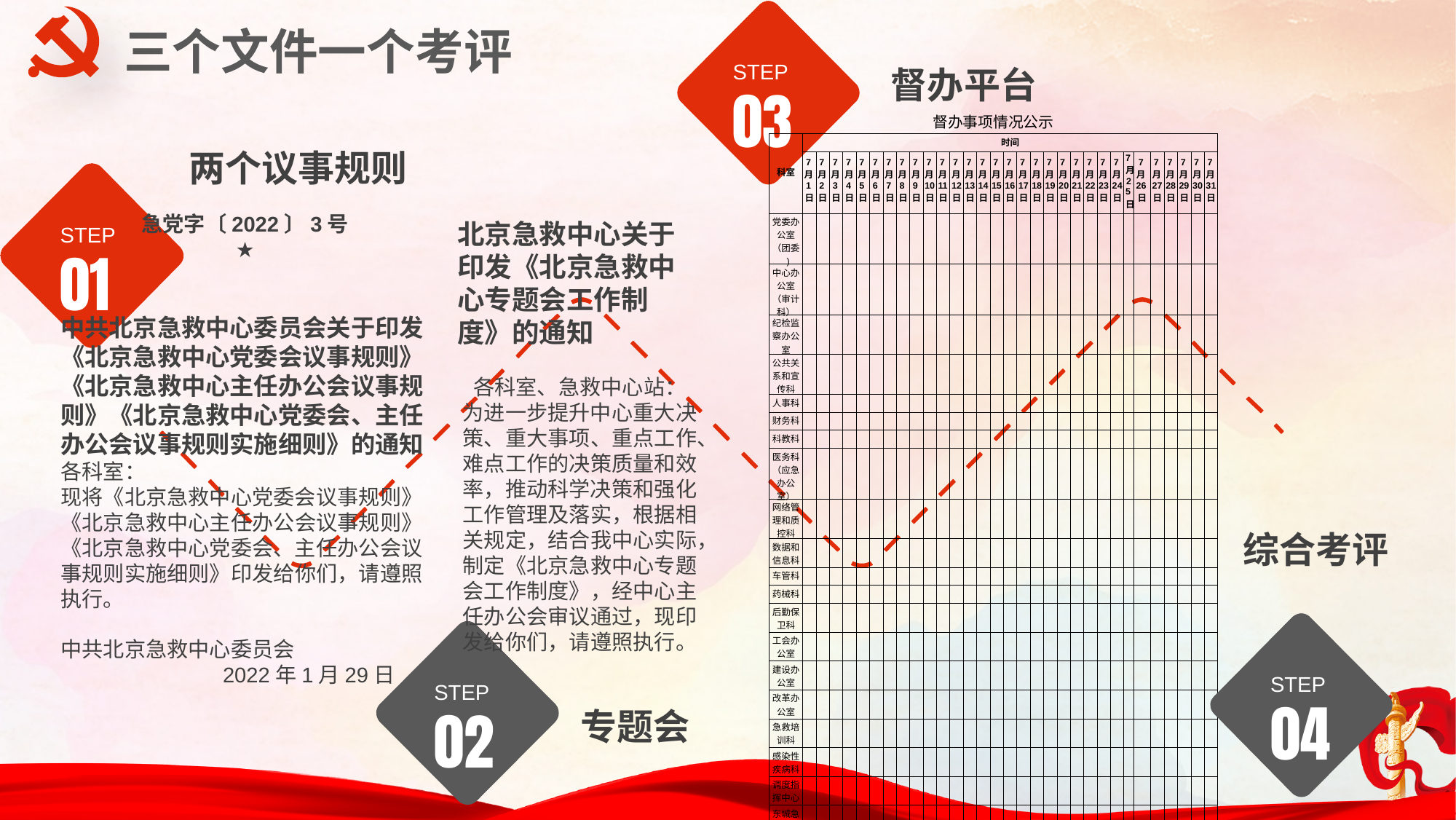

STEP
03

三个文件一个考评
督办平台
| 督办事项情况公示 |  |  |  |  |  |  |  |  |  |  |  |  |  |  |  |  |  |  |  |  |  |  |  |  |  |  |  |  |  |  |  |
| --- | --- | --- | --- | --- | --- | --- | --- | --- | --- | --- | --- | --- | --- | --- | --- | --- | --- | --- | --- | --- | --- | --- | --- | --- | --- | --- | --- | --- | --- | --- | --- |
| 科室 | 时间 |  |  |  |  |  |  |  |  |  |  |  |  |  |  |  |  |  |  |  |  |  |  |  |  |  |  |  |  |  |  |
|  | 7月1日 | 7月2日 | 7月3日 | 7月4日 | 7月5日 | 7月6日 | 7月7日 | 7月8日 | 7月9日 | 7月10日 | 7月11日 | 7月12日 | 7月13日 | 7月14日 | 7月15日 | 7月16日 | 7月17日 | 7月18日 | 7月19日 | 7月20日 | 7月21日 | 7月22日 | 7月23日 | 7月24日 | 7月25日 | 7月26日 | 7月27日 | 7月28日 | 7月29日 | 7月30日 | 7月31日 |
| 党委办公室（团委 ) |  |  |  |  |  |  |  |  |  |  |  |  |  |  |  |  |  |  |  |  |  |  |  |  |  |  |  |  |  |  |  |
| 中心办公室（审计科） |  |  |  |  |  |  |  |  |  |  |  |  |  |  |  |  |  |  |  |  |  |  |  |  |  |  |  |  |  |  |  |
| 纪检监察办公室 |  |  |  |  |  |  |  |  |  |  |  |  |  |  |  |  |  |  |  |  |  |  |  |  |  |  |  |  |  |  |  |
| 公共关系和宣传科 |  |  |  |  |  |  |  |  |  |  |  |  |  |  |  |  |  |  |  |  |  |  |  |  |  |  |  |  |  |  |  |
| 人事科 |  |  |  |  |  |  |  |  |  |  |  |  |  |  |  |  |  |  |  |  |  |  |  |  |  |  |  |  |  |  |  |
| 财务科 |  |  |  |  |  |  |  |  |  |  |  |  |  |  |  |  |  |  |  |  |  |  |  |  |  |  |  |  |  |  |  |
| 科教科 |  |  |  |  |  |  |  |  |  |  |  |  |  |  |  |  |  |  |  |  |  |  |  |  |  |  |  |  |  |  |  |
| 医务科（应急办公室） |  |  |  |  |  |  |  |  |  |  |  |  |  |  |  |  |  |  |  |  |  |  |  |  |  |  |  |  |  |  |  |
| 网络管理和质控科 |  |  |  |  |  |  |  |  |  |  |  |  |  |  |  |  |  |  |  |  |  |  |  |  |  |  |  |  |  |  |  |
| 数据和信息科 |  |  |  |  |  |  |  |  |  |  |  |  |  |  |  |  |  |  |  |  |  |  |  |  |  |  |  |  |  |  |  |
| 车管科 |  |  |  |  |  |  |  |  |  |  |  |  |  |  |  |  |  |  |  |  |  |  |  |  |  |  |  |  |  |  |  |
| 药械科 |  |  |  |  |  |  |  |  |  |  |  |  |  |  |  |  |  |  |  |  |  |  |  |  |  |  |  |  |  |  |  |
| 后勤保卫科 |  |  |  |  |  |  |  |  |  |  |  |  |  |  |  |  |  |  |  |  |  |  |  |  |  |  |  |  |  |  |  |
| 工会办公室 |  |  |  |  |  |  |  |  |  |  |  |  |  |  |  |  |  |  |  |  |  |  |  |  |  |  |  |  |  |  |  |
| 建设办公室 |  |  |  |  |  |  |  |  |  |  |  |  |  |  |  |  |  |  |  |  |  |  |  |  |  |  |  |  |  |  |  |
| 改革办公室 |  |  |  |  |  |  |  |  |  |  |  |  |  |  |  |  |  |  |  |  |  |  |  |  |  |  |  |  |  |  |  |
| 急救培训科 |  |  |  |  |  |  |  |  |  |  |  |  |  |  |  |  |  |  |  |  |  |  |  |  |  |  |  |  |  |  |  |
| 感染性疾病科 |  |  |  |  |  |  |  |  |  |  |  |  |  |  |  |  |  |  |  |  |  |  |  |  |  |  |  |  |  |  |  |
| 调度指挥中心 |  |  |  |  |  |  |  |  |  |  |  |  |  |  |  |  |  |  |  |  |  |  |  |  |  |  |  |  |  |  |  |
| 东城急救中心站 |  |  |  |  |  |  |  |  |  |  |  |  |  |  |  |  |  |  |  |  |  |  |  |  |  |  |  |  |  |  |  |
两个议事规则

STEP
01

急党字〔2022〕3号
★

中共北京急救中心委员会关于印发
《北京急救中心党委会议事规则》
《北京急救中心主任办公会议事规则》《北京急救中心党委会、主任办公会议事规则实施细则》的通知
各科室：
现将《北京急救中心党委会议事规则》《北京急救中心主任办公会议事规则》《北京急救中心党委会、主任办公会议事规则实施细则》印发给你们，请遵照执行。

中共北京急救中心委员会
                           2022年1月29日
北京急救中心关于印发《北京急救中心专题会工作制度》的通知

各科室、急救中心站：
为进一步提升中心重大决策、重大事项、重点工作、难点工作的决策质量和效率，推动科学决策和强化工作管理及落实，根据相关规定，结合我中心实际，制定《北京急救中心专题会工作制度》，经中心主任办公会审议通过，现印发给你们，请遵照执行。

综合考评

STEP
04

STEP
02
专题会